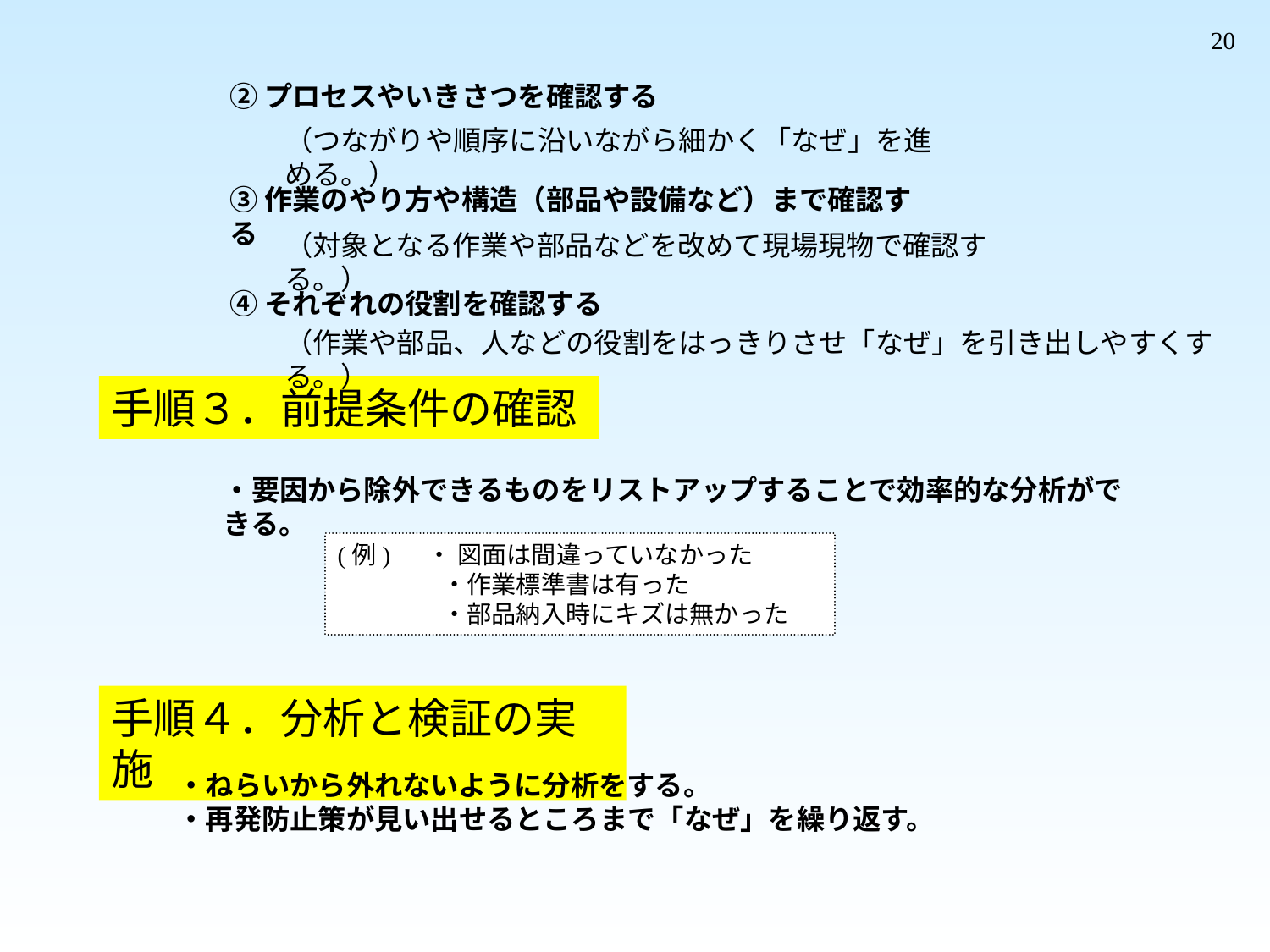

20
②プロセスやいきさつを確認する
（つながりや順序に沿いながら細かく「なぜ」を進める。）
③作業のやり方や構造（部品や設備など）まで確認する
（対象となる作業や部品などを改めて現場現物で確認する。）
④それぞれの役割を確認する
（作業や部品、人などの役割をはっきりさせ「なぜ」を引き出しやすくする。）
手順３．前提条件の確認
・要因から除外できるものをリストアップすることで効率的な分析ができる。
(例)     ・ 図面は間違っていなかった
　　　　 ・作業標準書は有った
　　　 　・部品納入時にキズは無かった
手順４．分析と検証の実施
・ねらいから外れないように分析をする。
・再発防止策が見い出せるところまで「なぜ」を繰り返す。